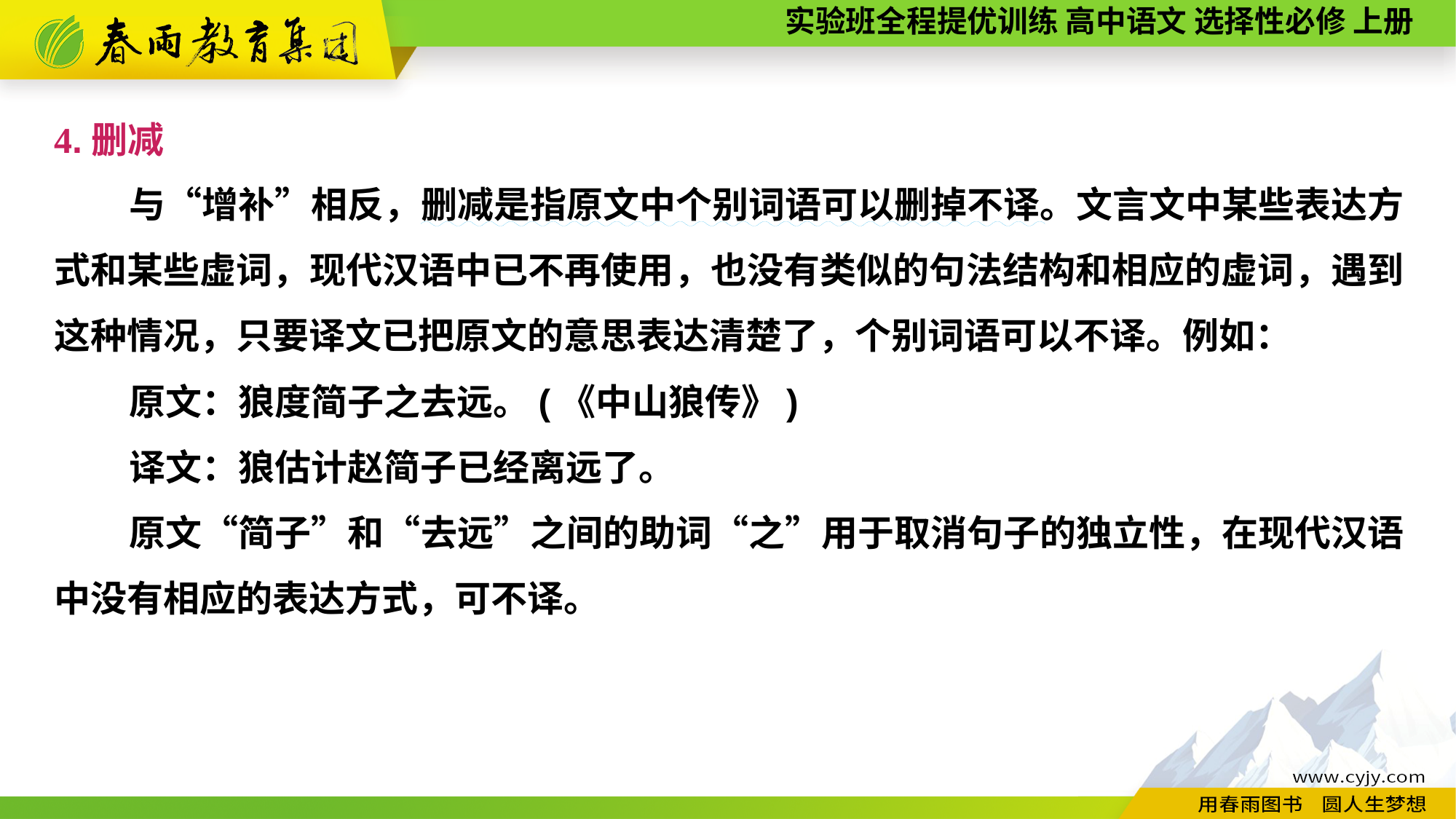

4.删减
与“增补”相反，删减是指原文中个别词语可以删掉不译。文言文中某些表达方式和某些虚词，现代汉语中已不再使用，也没有类似的句法结构和相应的虚词，遇到这种情况，只要译文已把原文的意思表达清楚了，个别词语可以不译。例如：
原文：狼度简子之去远。(《中山狼传》)
译文：狼估计赵简子已经离远了。
原文“简子”和“去远”之间的助词“之”用于取消句子的独立性，在现代汉语中没有相应的表达方式，可不译。